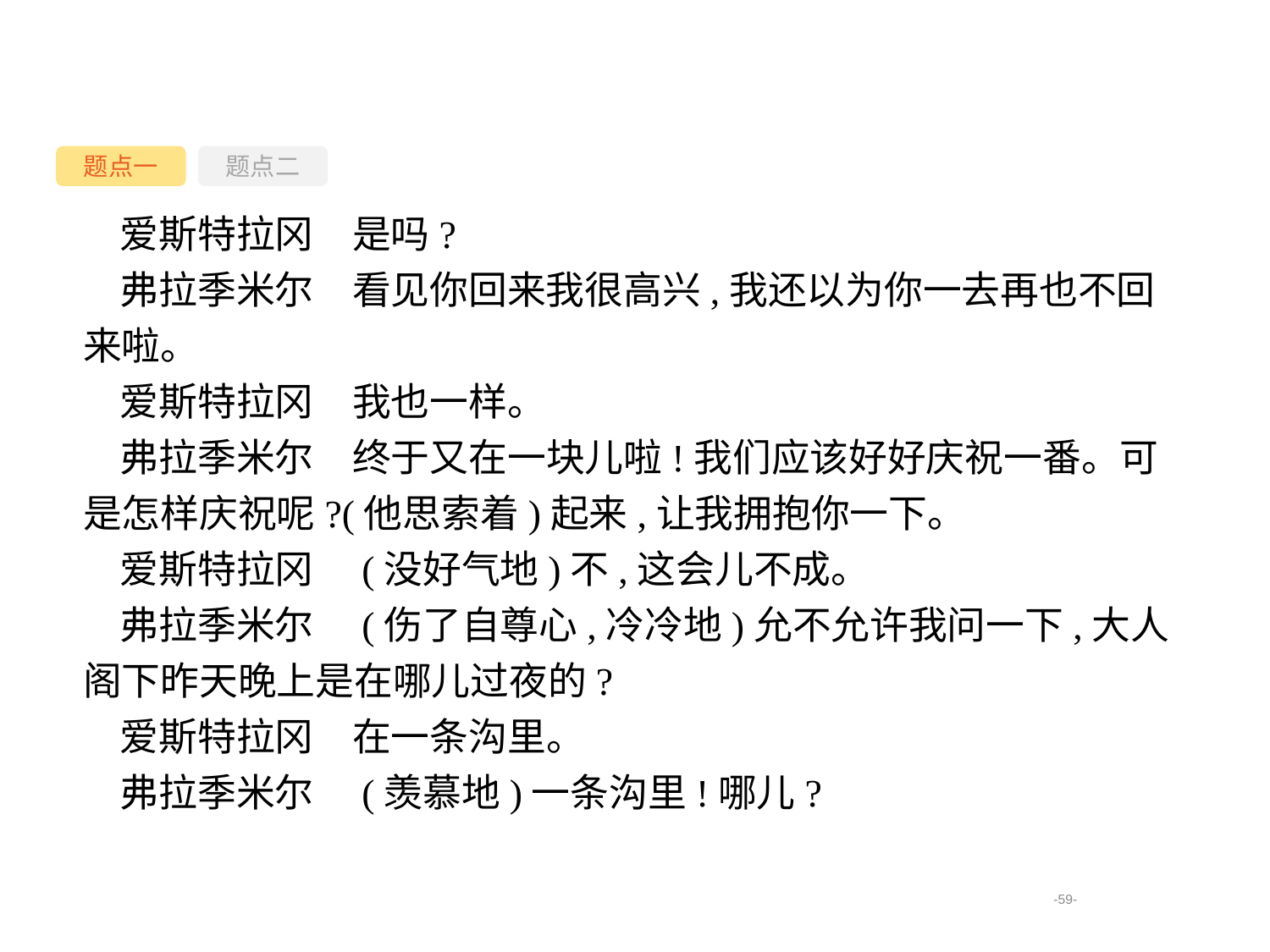

题点一
题点二
爱斯特拉冈　是吗?
弗拉季米尔　看见你回来我很高兴,我还以为你一去再也不回来啦。
爱斯特拉冈　我也一样。
弗拉季米尔　终于又在一块儿啦!我们应该好好庆祝一番。可是怎样庆祝呢?(他思索着)起来,让我拥抱你一下。
爱斯特拉冈　(没好气地)不,这会儿不成。
弗拉季米尔　(伤了自尊心,冷冷地)允不允许我问一下,大人阁下昨天晚上是在哪儿过夜的?
爱斯特拉冈　在一条沟里。
弗拉季米尔　(羡慕地)一条沟里!哪儿?
-59-